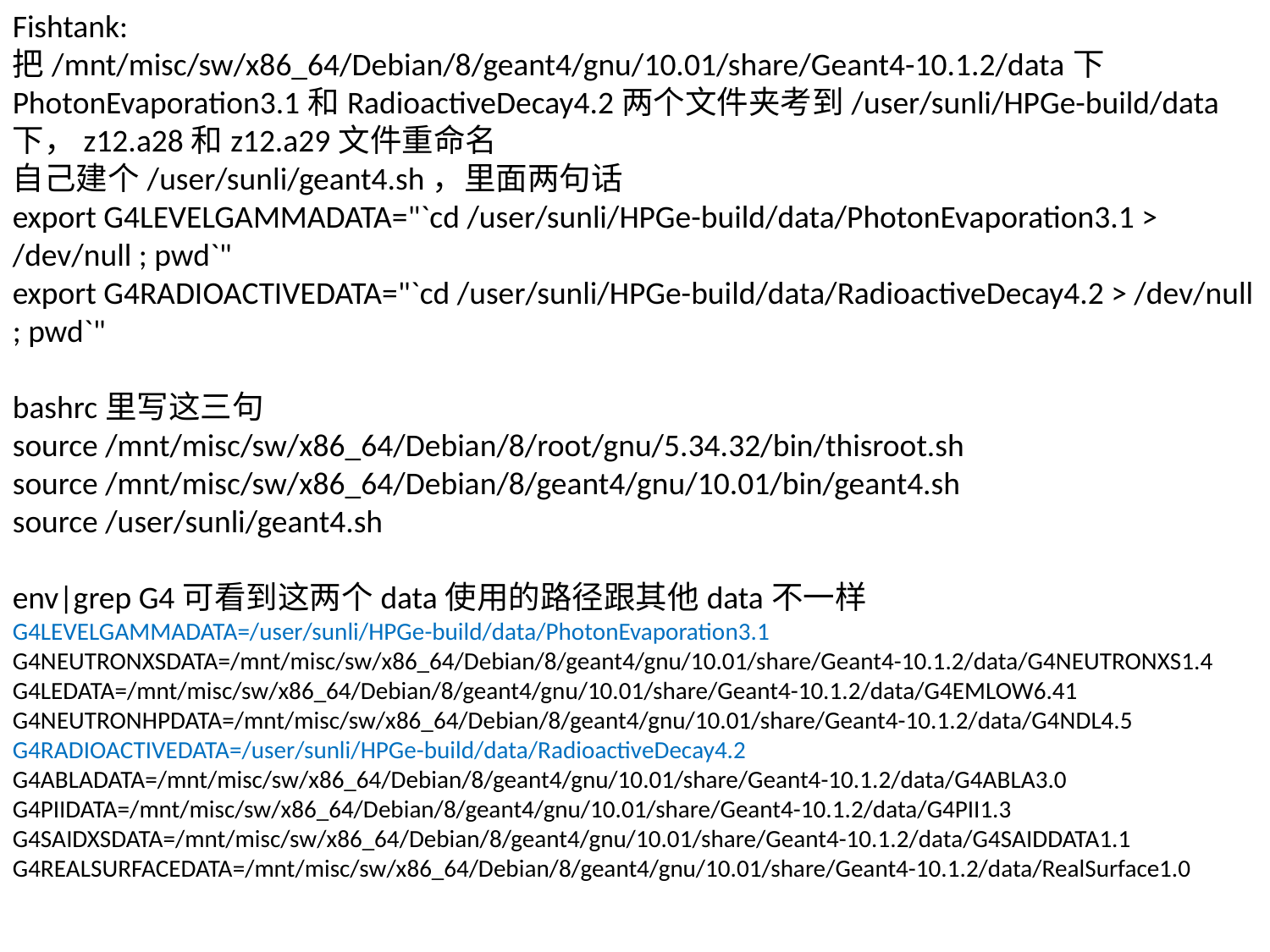

Fishtank:
把/mnt/misc/sw/x86_64/Debian/8/geant4/gnu/10.01/share/Geant4-10.1.2/data下PhotonEvaporation3.1和RadioactiveDecay4.2两个文件夹考到/user/sunli/HPGe-build/data下，z12.a28和z12.a29文件重命名
自己建个/user/sunli/geant4.sh，里面两句话
export G4LEVELGAMMADATA="`cd /user/sunli/HPGe-build/data/PhotonEvaporation3.1 > /dev/null ; pwd`"
export G4RADIOACTIVEDATA="`cd /user/sunli/HPGe-build/data/RadioactiveDecay4.2 > /dev/null ; pwd`"

bashrc里写这三句
source /mnt/misc/sw/x86_64/Debian/8/root/gnu/5.34.32/bin/thisroot.sh
source /mnt/misc/sw/x86_64/Debian/8/geant4/gnu/10.01/bin/geant4.sh
source /user/sunli/geant4.sh

env|grep G4可看到这两个data使用的路径跟其他data不一样
G4LEVELGAMMADATA=/user/sunli/HPGe-build/data/PhotonEvaporation3.1
G4NEUTRONXSDATA=/mnt/misc/sw/x86_64/Debian/8/geant4/gnu/10.01/share/Geant4-10.1.2/data/G4NEUTRONXS1.4
G4LEDATA=/mnt/misc/sw/x86_64/Debian/8/geant4/gnu/10.01/share/Geant4-10.1.2/data/G4EMLOW6.41
G4NEUTRONHPDATA=/mnt/misc/sw/x86_64/Debian/8/geant4/gnu/10.01/share/Geant4-10.1.2/data/G4NDL4.5
G4RADIOACTIVEDATA=/user/sunli/HPGe-build/data/RadioactiveDecay4.2
G4ABLADATA=/mnt/misc/sw/x86_64/Debian/8/geant4/gnu/10.01/share/Geant4-10.1.2/data/G4ABLA3.0
G4PIIDATA=/mnt/misc/sw/x86_64/Debian/8/geant4/gnu/10.01/share/Geant4-10.1.2/data/G4PII1.3
G4SAIDXSDATA=/mnt/misc/sw/x86_64/Debian/8/geant4/gnu/10.01/share/Geant4-10.1.2/data/G4SAIDDATA1.1
G4REALSURFACEDATA=/mnt/misc/sw/x86_64/Debian/8/geant4/gnu/10.01/share/Geant4-10.1.2/data/RealSurface1.0